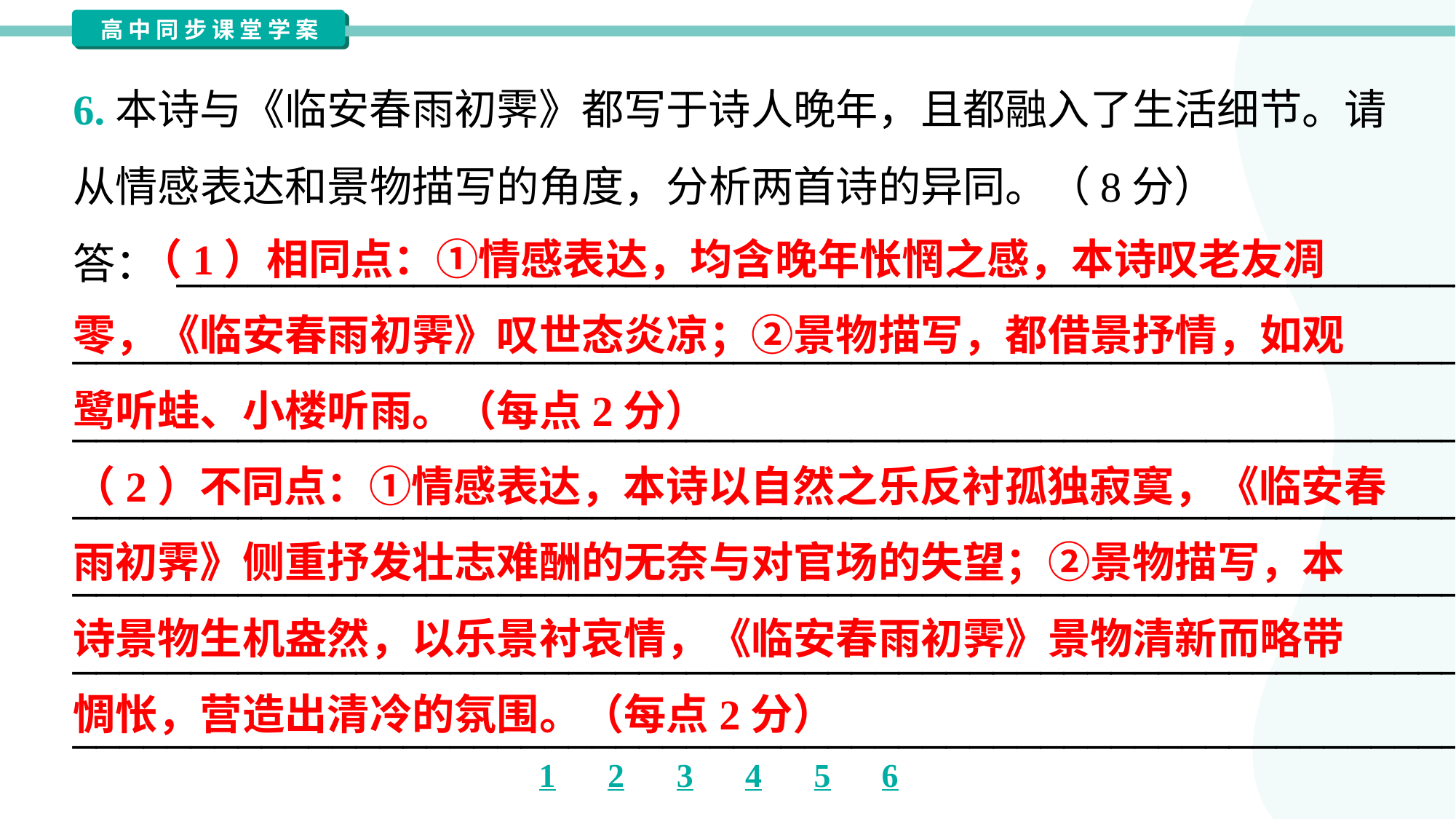

6.本诗与《临安春雨初霁》都写于诗人晚年，且都融入了生活细节。请
从情感表达和景物描写的角度，分析两首诗的异同。（8分）
答： ________________________________________________________
_____________________________________________________________
_____________________________________________________________
_____________________________________________________________
_____________________________________________________________
_____________________________________________________________
_____________________________________________________________
      （1）相同点：①情感表达，均含晚年怅惘之感，本诗叹老友凋
零，《临安春雨初霁》叹世态炎凉；②景物描写，都借景抒情，如观
鹭听蛙、小楼听雨。（每点2分）
（2）不同点：①情感表达，本诗以自然之乐反衬孤独寂寞，《临安春
雨初霁》侧重抒发壮志难酬的无奈与对官场的失望；②景物描写，本
诗景物生机盎然，以乐景衬哀情，《临安春雨初霁》景物清新而略带
惆怅，营造出清冷的氛围。（每点2分）